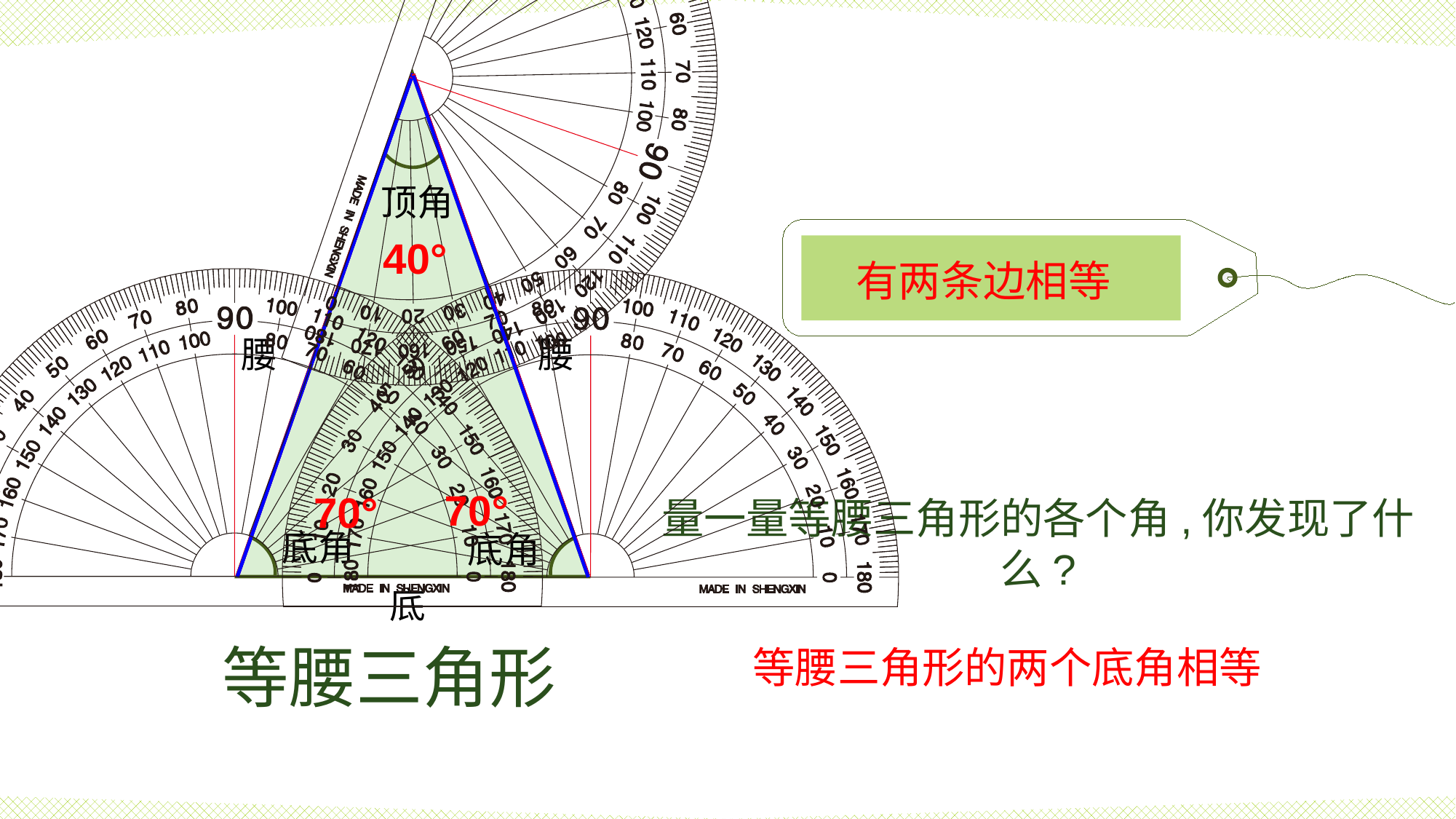

顶角

有两条边相等

    40°

腰
腰
    70°
    70°
量一量等腰三角形的各个角,你发现了什么?
底角

底角

底
等腰三角形
等腰三角形的两个底角相等